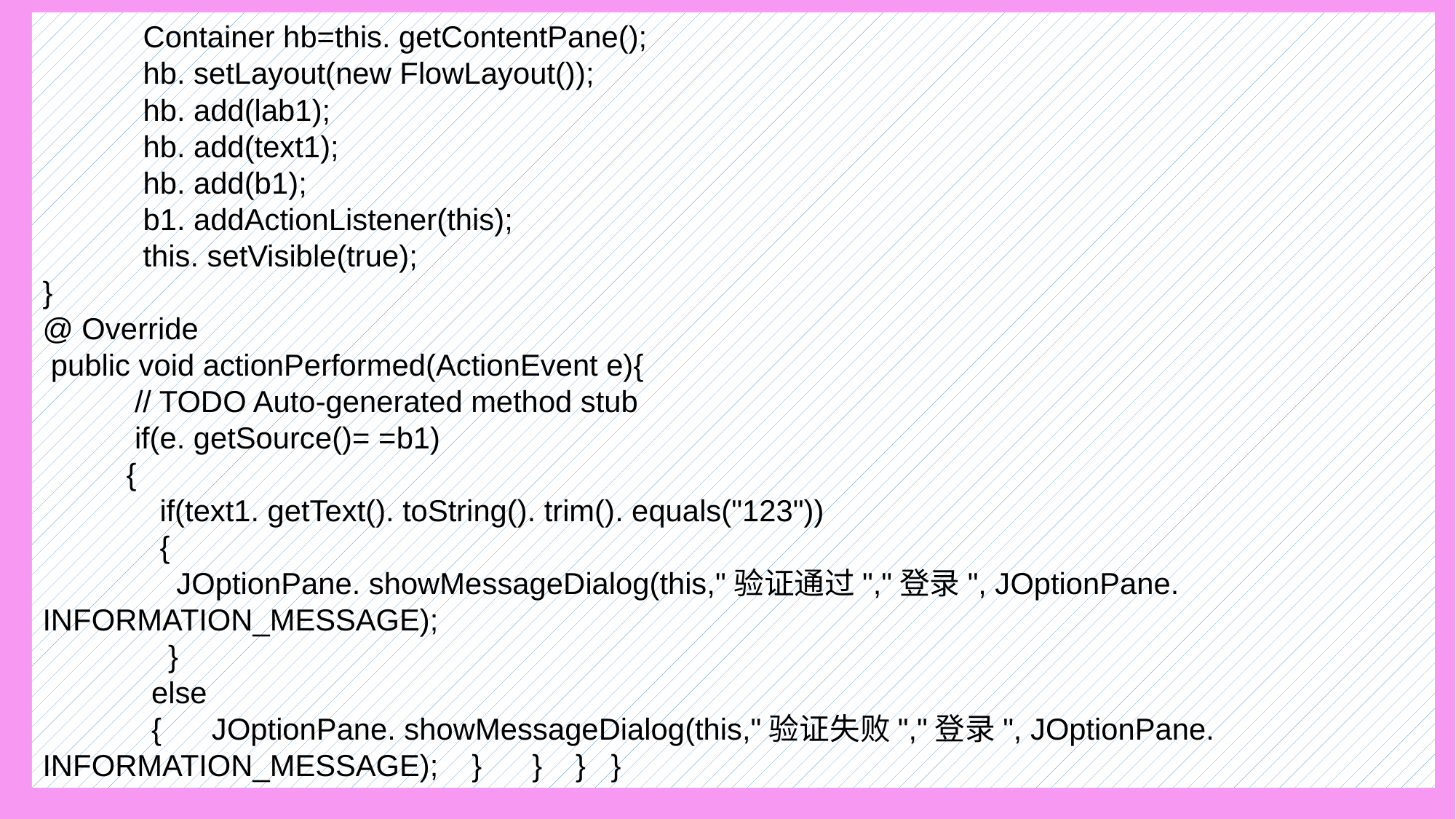

Container hb=this. getContentPane();
            hb. setLayout(new FlowLayout());
            hb. add(lab1);
            hb. add(text1);
            hb. add(b1);
            b1. addActionListener(this);
            this. setVisible(true);
}
@ Override
 public void actionPerformed(ActionEvent e){
           // TODO Auto-generated method stub
           if(e. getSource()= =b1)
          {
              if(text1. getText(). toString(). trim(). equals("123"))
              {
                JOptionPane. showMessageDialog(this,"验证通过","登录", JOptionPane. INFORMATION_MESSAGE);
               }
             else
             {      JOptionPane. showMessageDialog(this,"验证失败","登录", JOptionPane. INFORMATION_MESSAGE);    }      }    }   }